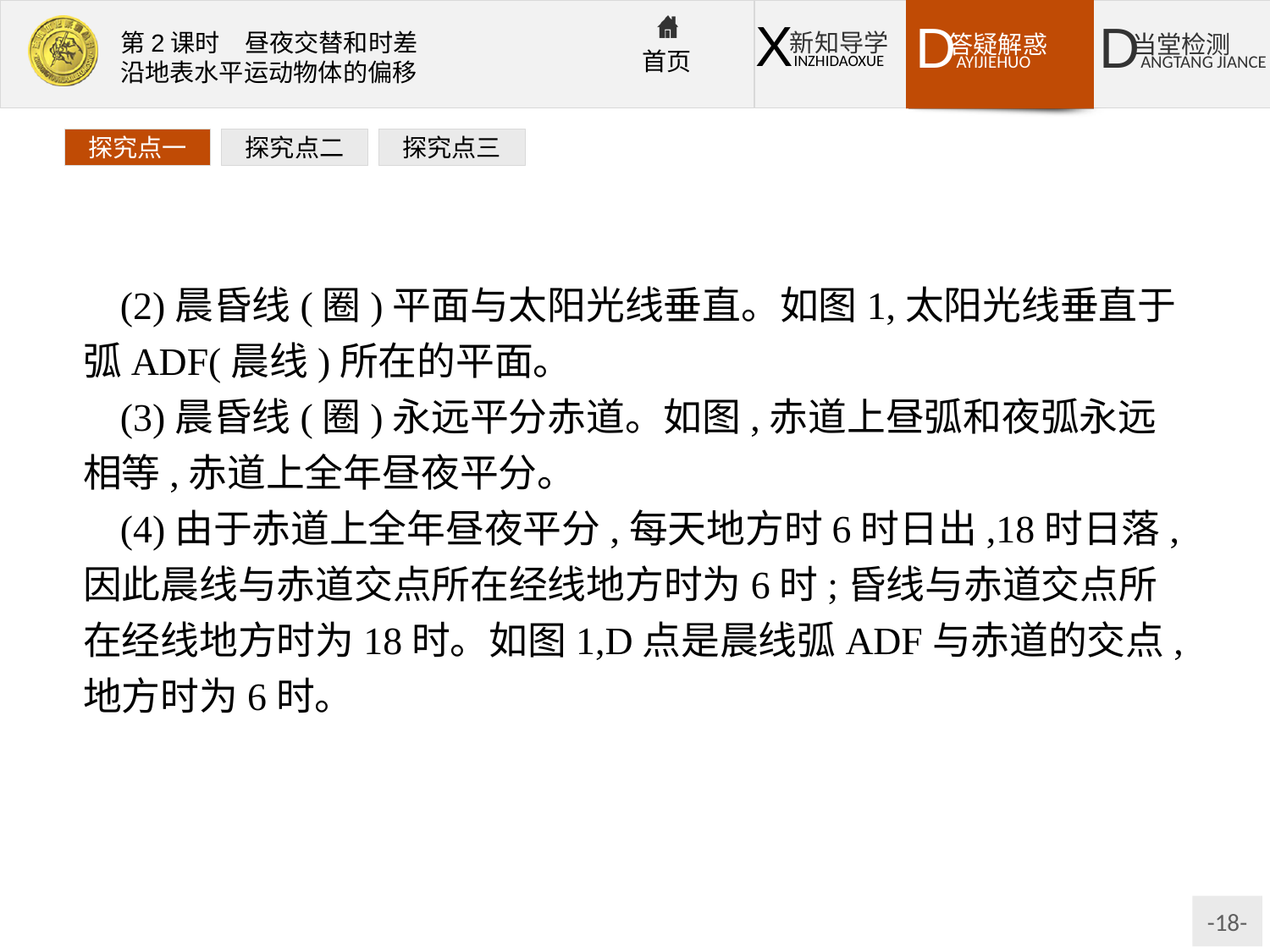

探究点一
探究点二
探究点三
(2)晨昏线(圈)平面与太阳光线垂直。如图1,太阳光线垂直于弧ADF(晨线)所在的平面。
(3)晨昏线(圈)永远平分赤道。如图,赤道上昼弧和夜弧永远相等,赤道上全年昼夜平分。
(4)由于赤道上全年昼夜平分,每天地方时6时日出,18时日落,因此晨线与赤道交点所在经线地方时为6时;昏线与赤道交点所在经线地方时为18时。如图1,D点是晨线弧ADF与赤道的交点,地方时为6时。